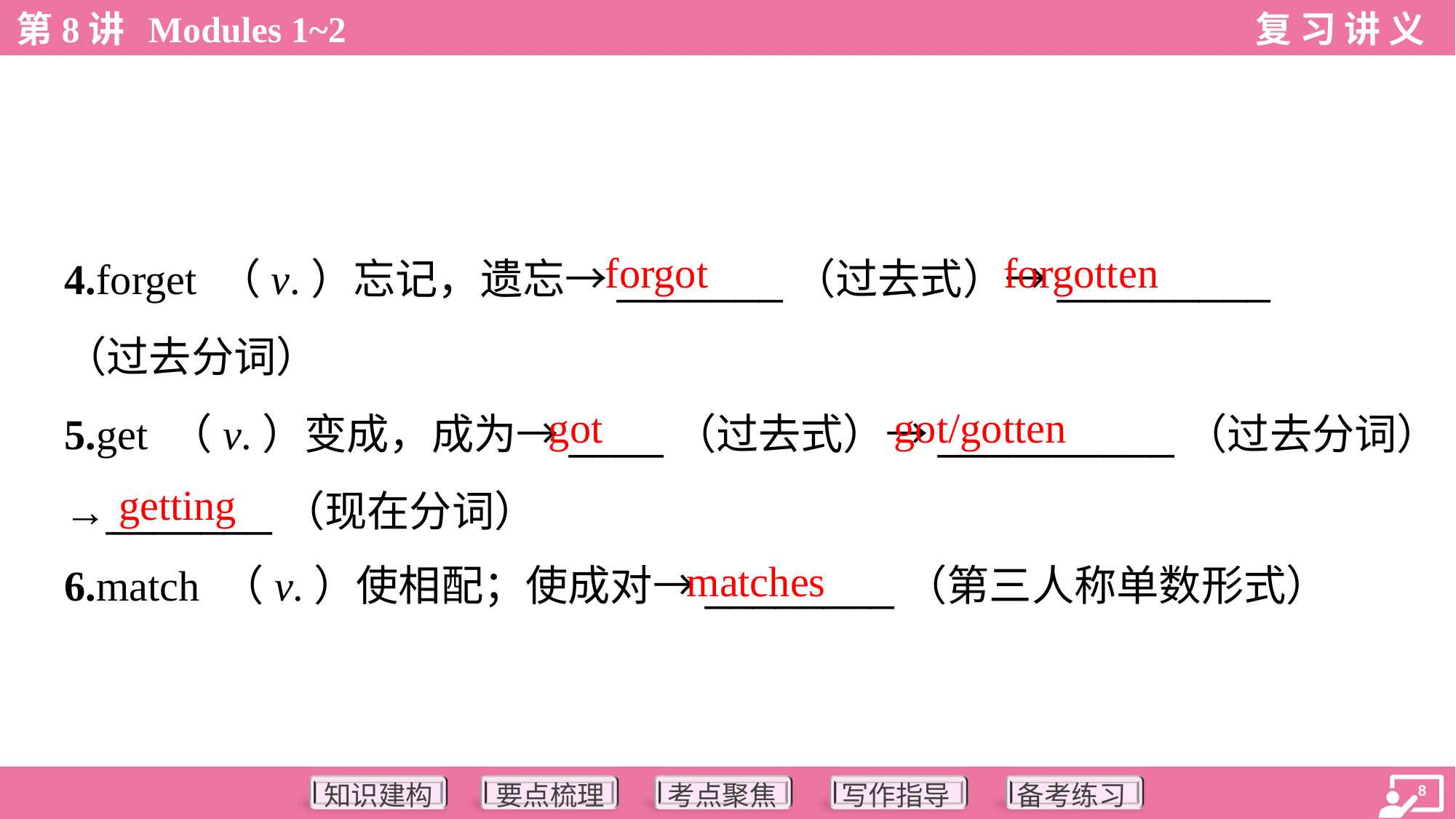

forgot
forgotten
4.forget （v.）忘记，遗忘→_______（过去式）→_________
（过去分词）
5.get （v.）变成，成为→____（过去式）→__________（过去分词）
→_______（现在分词）
6.match （v.）使相配；使成对→________（第三人称单数形式）
got
got/gotten
getting
matches